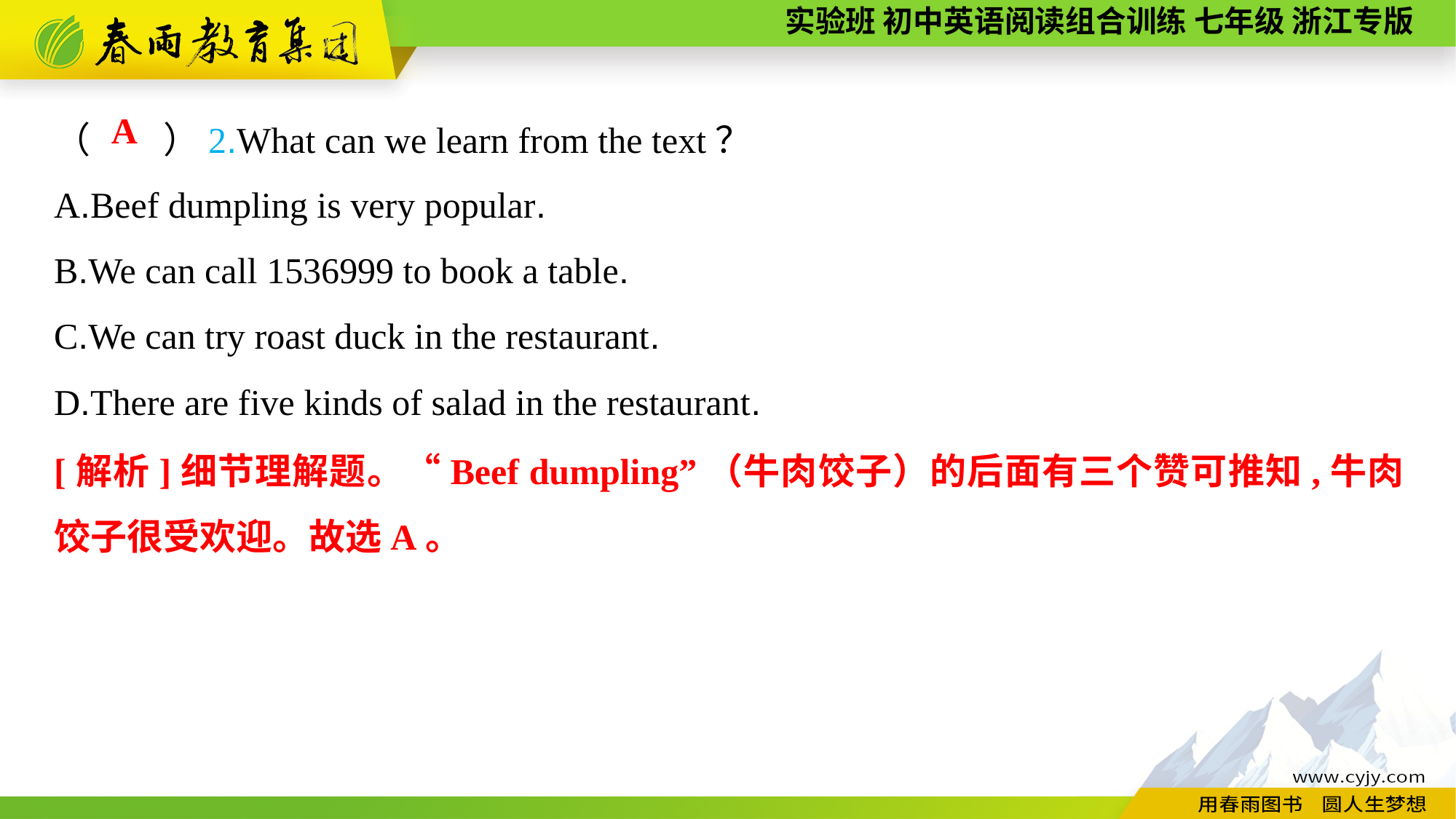

（　　）2.What can we learn from the text？
A.Beef dumpling is very popular.
B.We can call 1536999 to book a table.
C.We can try roast duck in the restaurant.
D.There are five kinds of salad in the restaurant.
A
[解析]细节理解题。“Beef dumpling”（牛肉饺子）的后面有三个赞可推知,牛肉饺子很受欢迎。故选A。